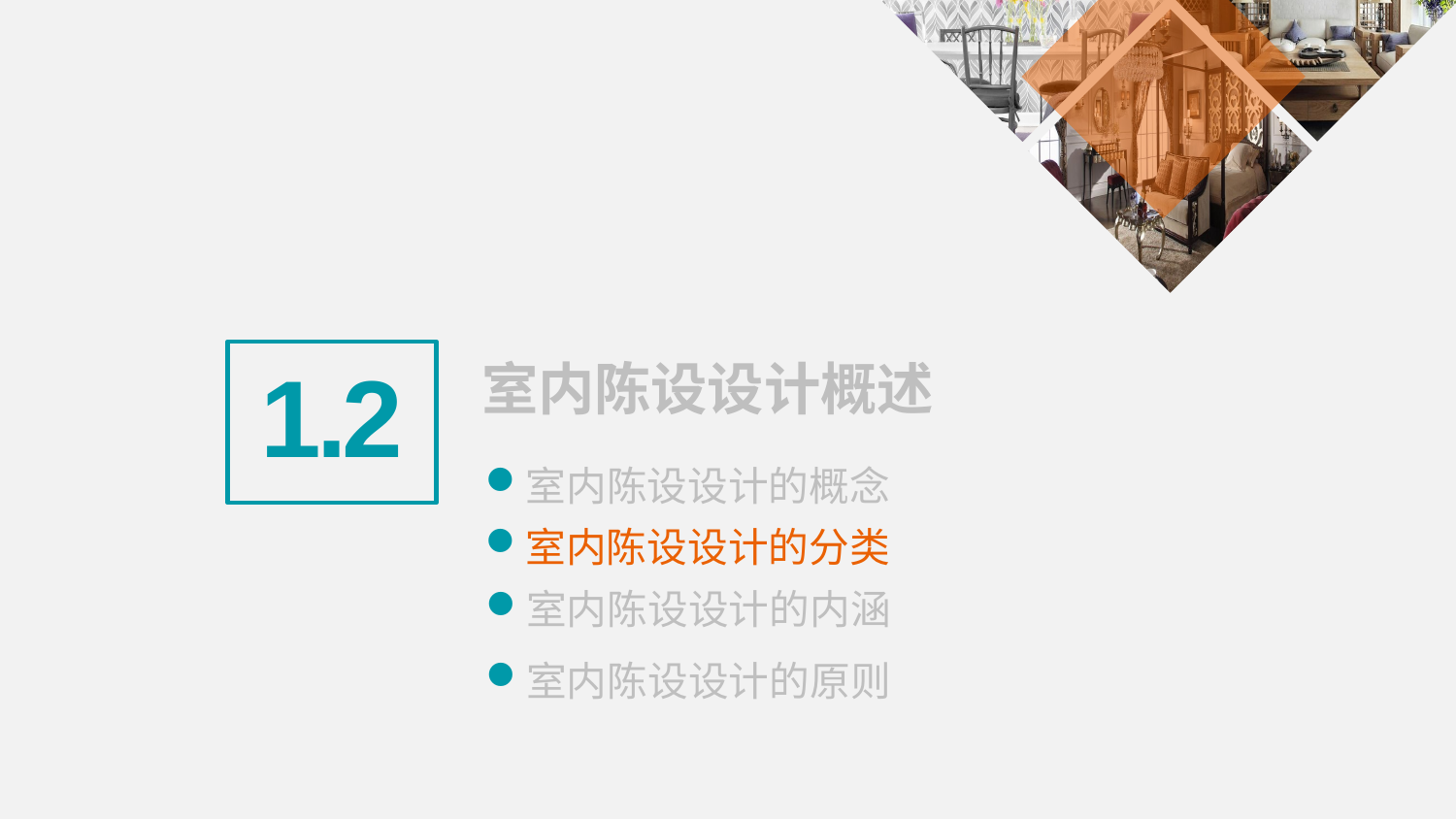

1.2
室内陈设设计概述

室内陈设设计的概念
室内陈设设计的分类
室内陈设设计的内涵
室内陈设设计的原则